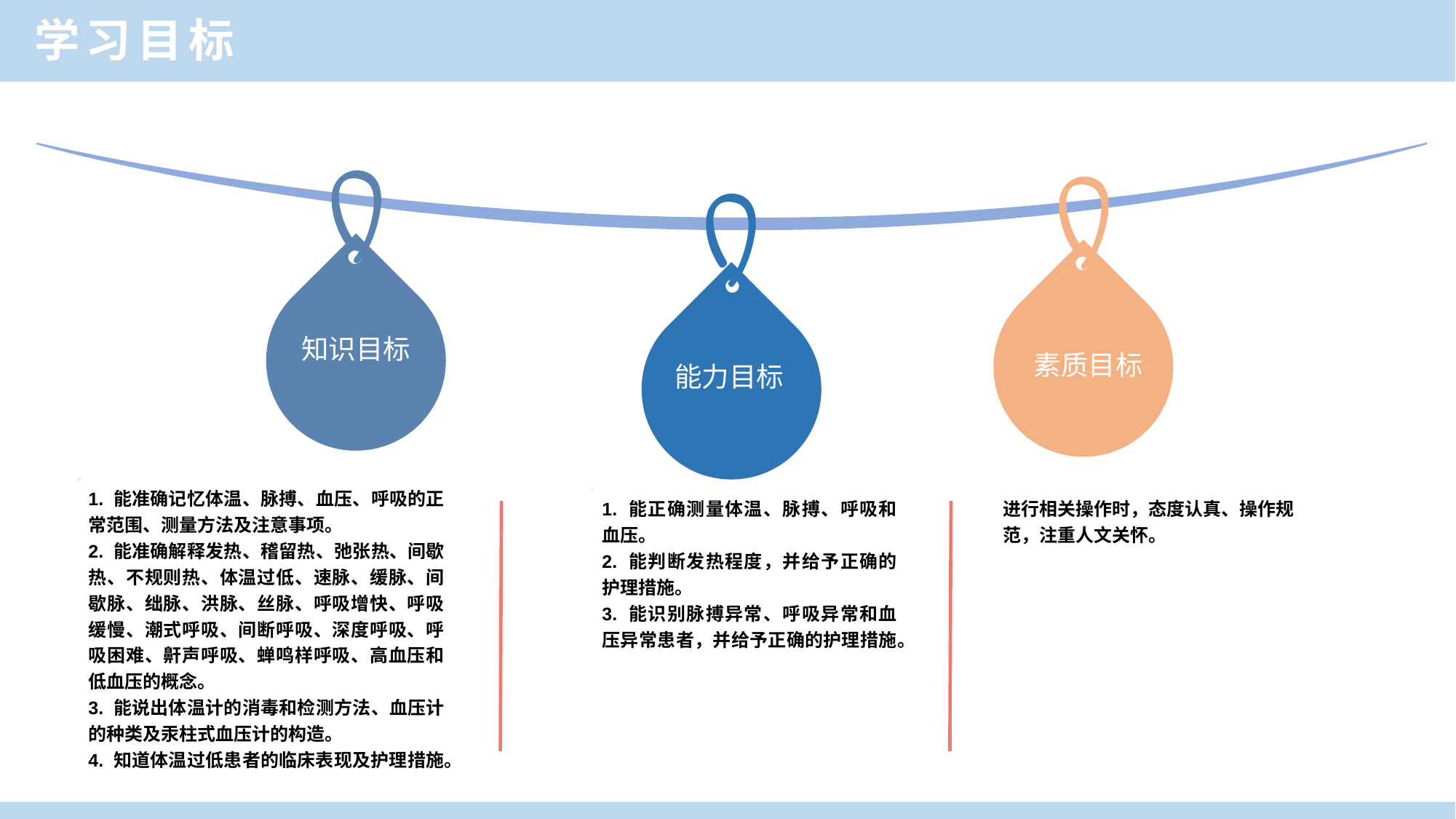

学习目标

知识目标

素质目标

能力目标
1. 能准确记忆体温、脉搏、血压、呼吸的正常范围、测量方法及注意事项。
2. 能准确解释发热、稽留热、弛张热、间歇热、不规则热、体温过低、速脉、缓脉、间歇脉、绌脉、洪脉、丝脉、呼吸增快、呼吸缓慢、潮式呼吸、间断呼吸、深度呼吸、呼吸困难、鼾声呼吸、蝉鸣样呼吸、高血压和低血压的概念。
3. 能说出体温计的消毒和检测方法、血压计的种类及汞柱式血压计的构造。
4. 知道体温过低患者的临床表现及护理措施。
1. 能正确测量体温、脉搏、呼吸和血压。
2. 能判断发热程度，并给予正确的护理措施。
3. 能识别脉搏异常、呼吸异常和血压异常患者，并给予正确的护理措施。
进行相关操作时，态度认真、操作规范，注重人文关怀。